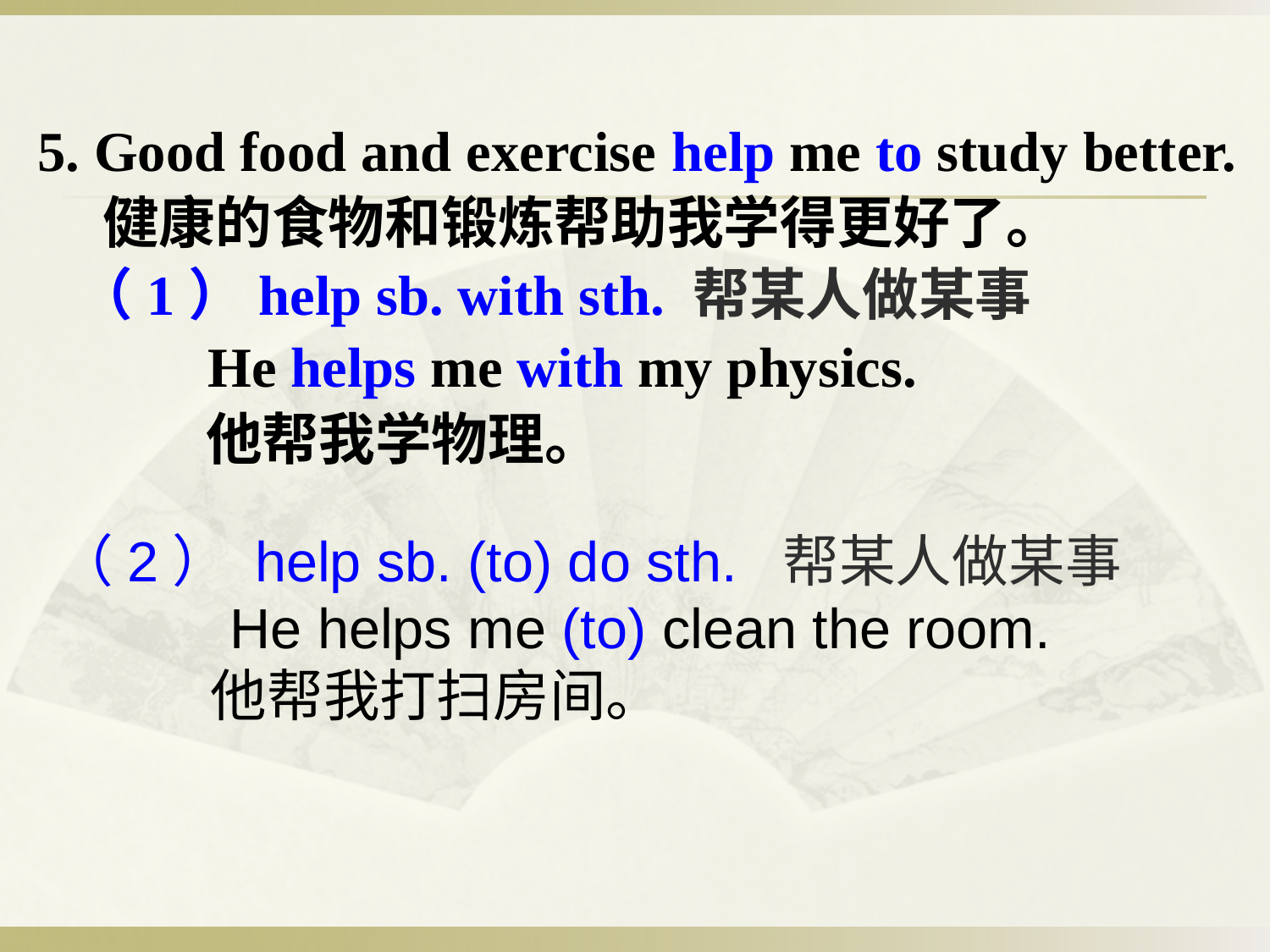

5. Good food and exercise help me to study better.
    健康的食物和锻炼帮助我学得更好了。
  （1）help sb. with sth. 帮某人做某事
            He helps me with my physics.
            他帮我学物理。
（2） help sb. (to) do sth.  帮某人做某事
           He helps me (to) clean the room.
           他帮我打扫房间。